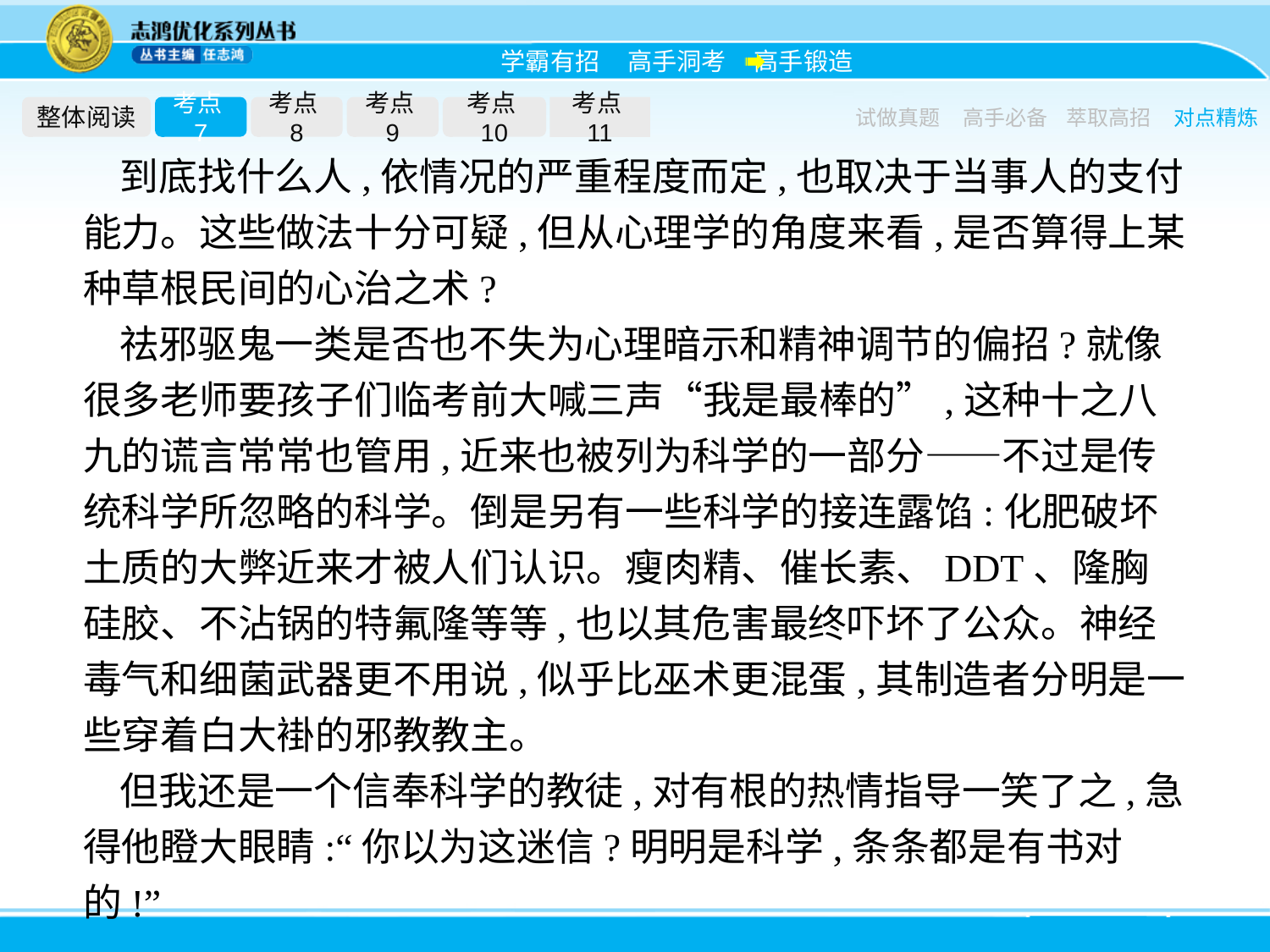

整体阅读
考点7
考点8
考点9
考点10
考点11
试做真题
高手必备
萃取高招
对点精炼
到底找什么人,依情况的严重程度而定,也取决于当事人的支付能力。这些做法十分可疑,但从心理学的角度来看,是否算得上某种草根民间的心治之术?
祛邪驱鬼一类是否也不失为心理暗示和精神调节的偏招?就像很多老师要孩子们临考前大喊三声“我是最棒的”,这种十之八九的谎言常常也管用,近来也被列为科学的一部分——不过是传统科学所忽略的科学。倒是另有一些科学的接连露馅:化肥破坏土质的大弊近来才被人们认识。瘦肉精、催长素、DDT、隆胸硅胶、不沾锅的特氟隆等等,也以其危害最终吓坏了公众。神经毒气和细菌武器更不用说,似乎比巫术更混蛋,其制造者分明是一些穿着白大褂的邪教教主。
但我还是一个信奉科学的教徒,对有根的热情指导一笑了之,急得他瞪大眼睛:“你以为这迷信?明明是科学,条条都是有书对的!”